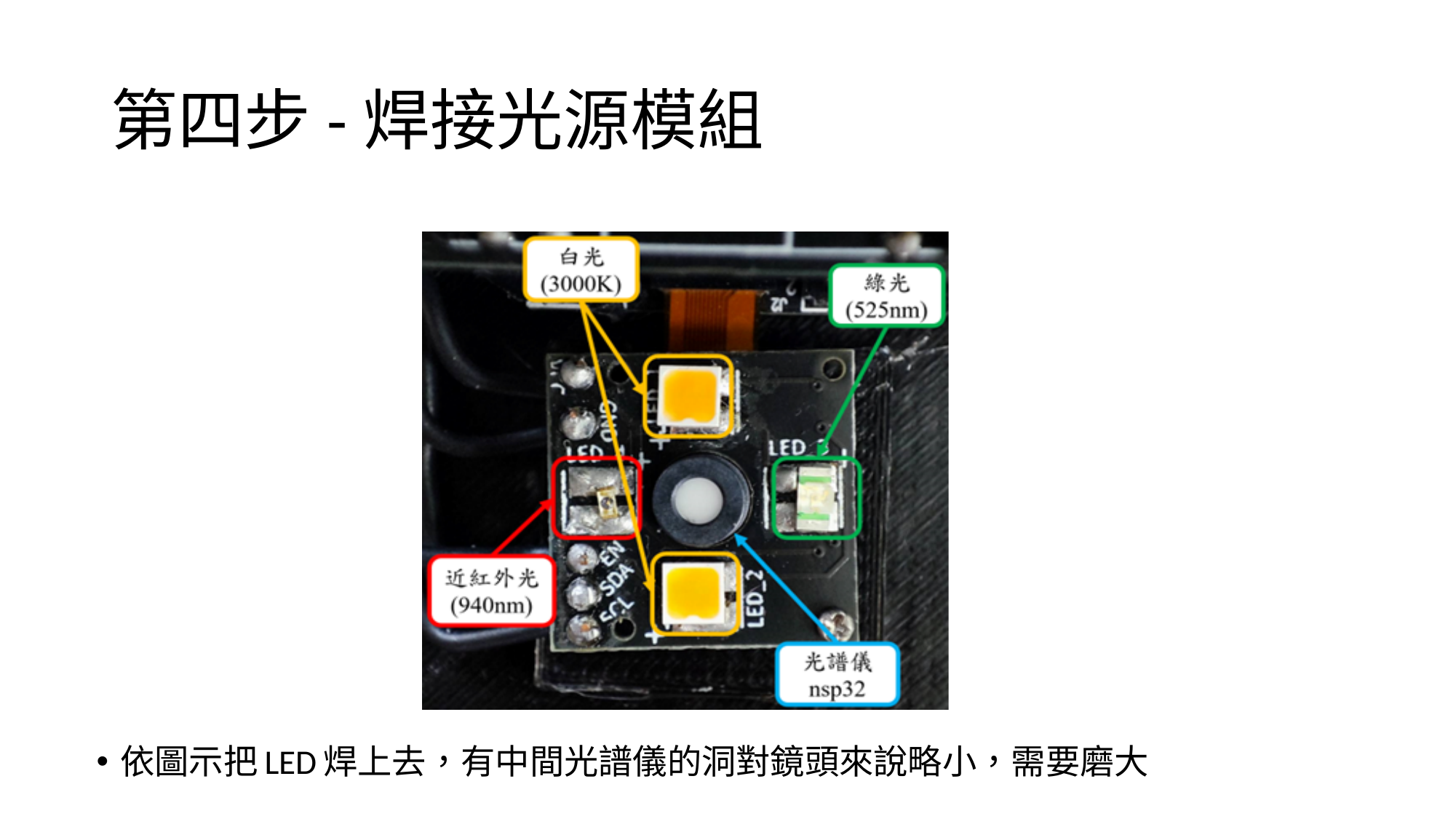

# 第四步-焊接光源模組

依圖示把LED焊上去，有中間光譜儀的洞對鏡頭來說略小，需要磨大